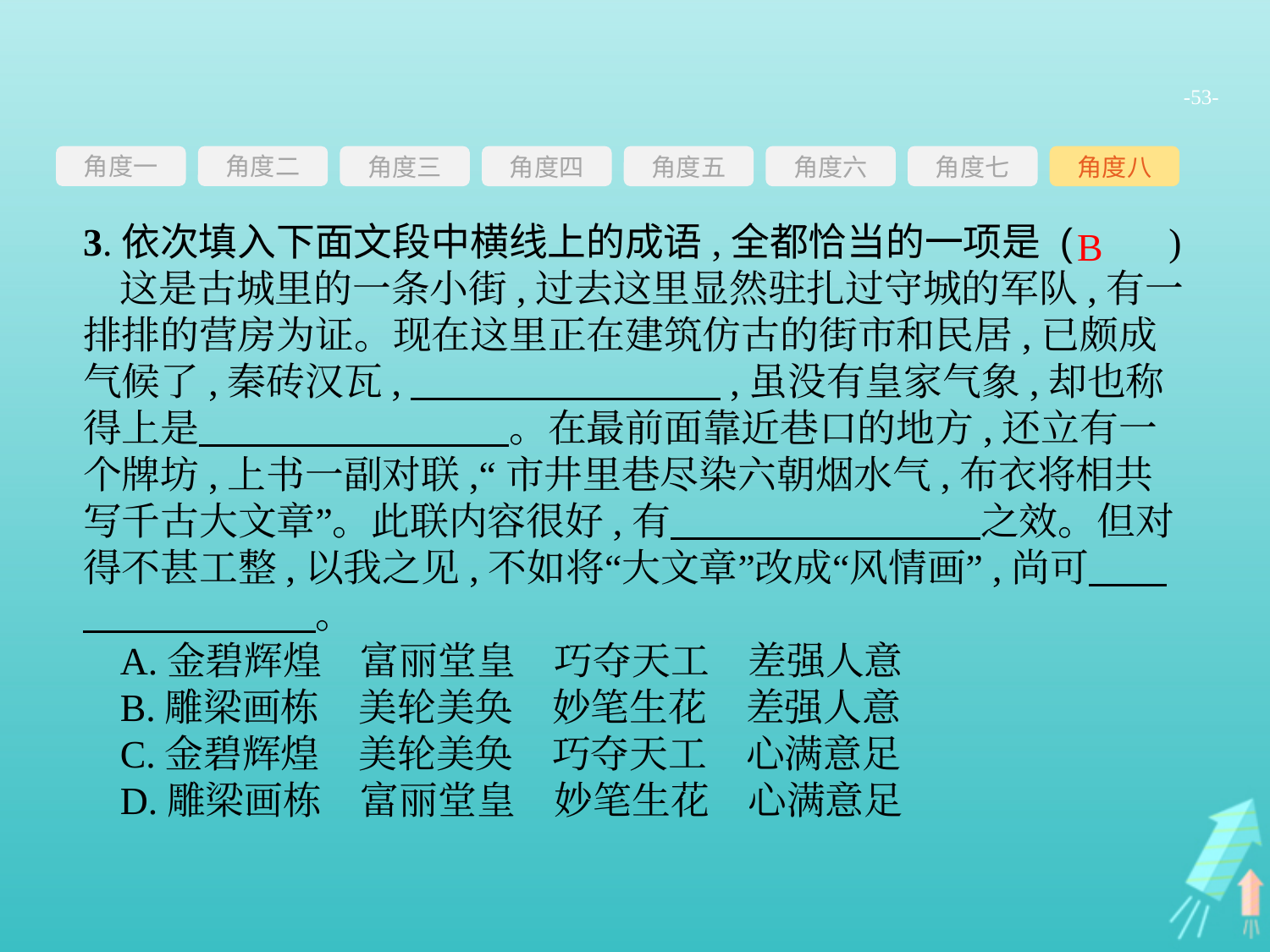

-53-
角度一
角度三
角度四
角度五
角度六
角度七
角度八
角度二
3.依次填入下面文段中横线上的成语,全都恰当的一项是 (　　)
这是古城里的一条小街,过去这里显然驻扎过守城的军队,有一排排的营房为证。现在这里正在建筑仿古的街市和民居,已颇成气候了,秦砖汉瓦,　　　　　　　　,虽没有皇家气象,却也称得上是　　　　　　　　。在最前面靠近巷口的地方,还立有一个牌坊,上书一副对联,“市井里巷尽染六朝烟水气,布衣将相共写千古大文章”。此联内容很好,有　　　　　　　　之效。但对得不甚工整,以我之见,不如将“大文章”改成“风情画”,尚可　　　　　　　　。
A.金碧辉煌　富丽堂皇　巧夺天工　差强人意
B.雕梁画栋　美轮美奂　妙笔生花　差强人意
C.金碧辉煌　美轮美奂　巧夺天工　心满意足
D.雕梁画栋　富丽堂皇　妙笔生花　心满意足
B